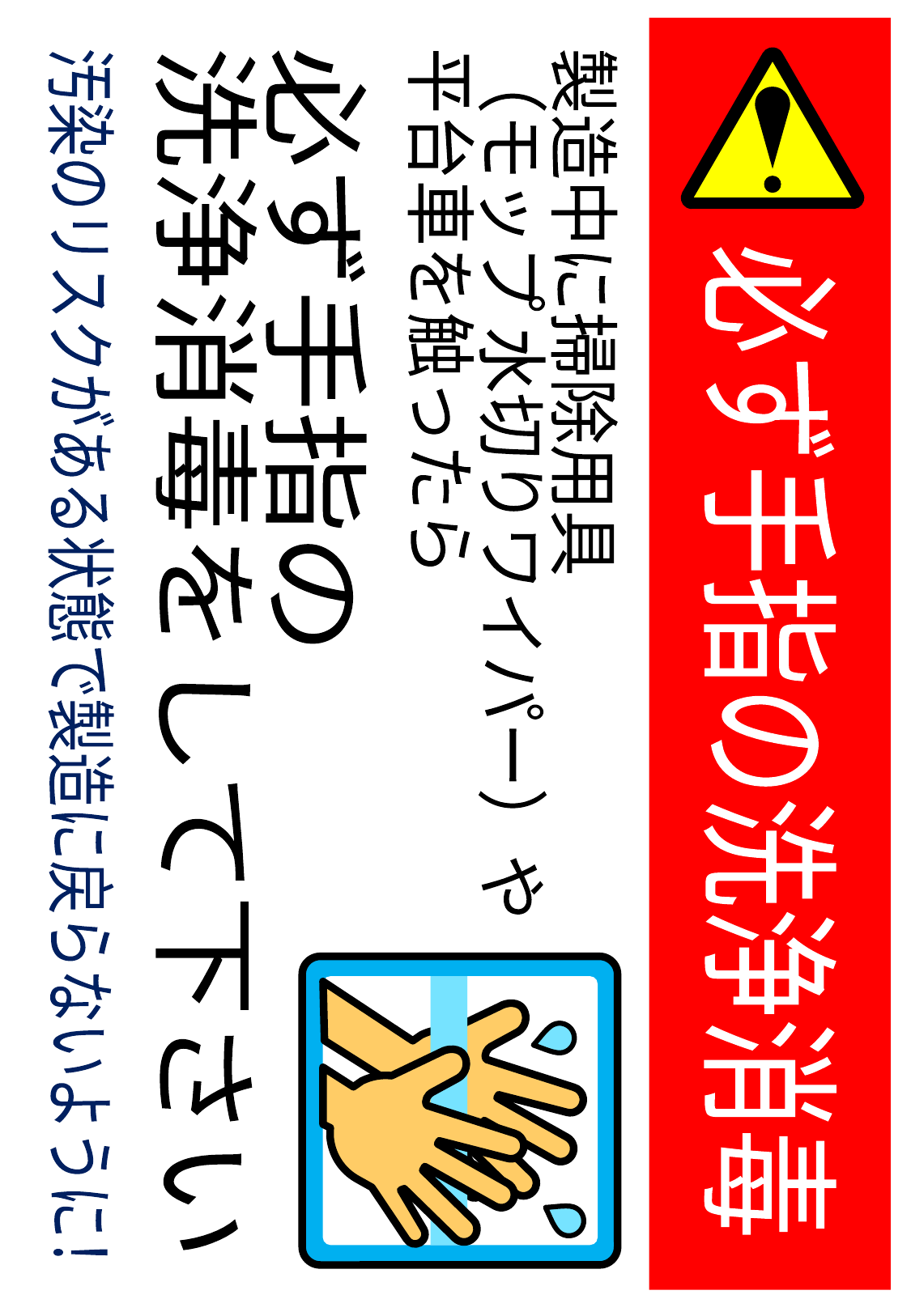

製造中に掃除用具
（モップ 水切りワイパー）や
平台車を触ったら
必ず手指の
洗浄消毒をして下さい
汚染のリスクがある状態で製造に戻らないように！
必ず手指の洗浄消毒